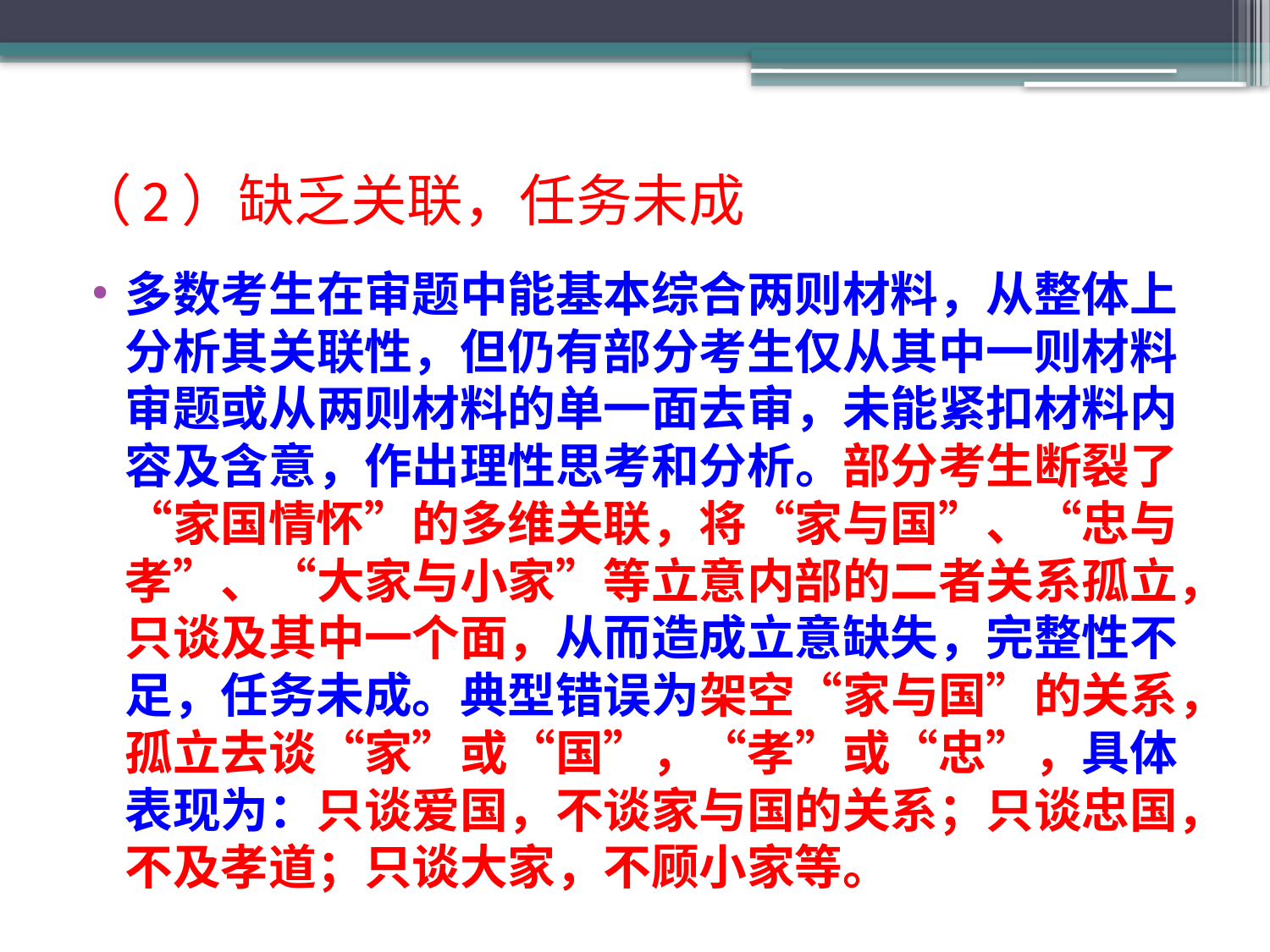

# （2）缺乏关联，任务未成
多数考生在审题中能基本综合两则材料，从整体上分析其关联性，但仍有部分考生仅从其中一则材料审题或从两则材料的单一面去审，未能紧扣材料内容及含意，作出理性思考和分析。部分考生断裂了“家国情怀”的多维关联，将“家与国”、“忠与孝”、“大家与小家”等立意内部的二者关系孤立，只谈及其中一个面，从而造成立意缺失，完整性不足，任务未成。典型错误为架空“家与国”的关系，孤立去谈“家”或“国”，“孝”或“忠”，具体表现为：只谈爱国，不谈家与国的关系；只谈忠国，不及孝道；只谈大家，不顾小家等。